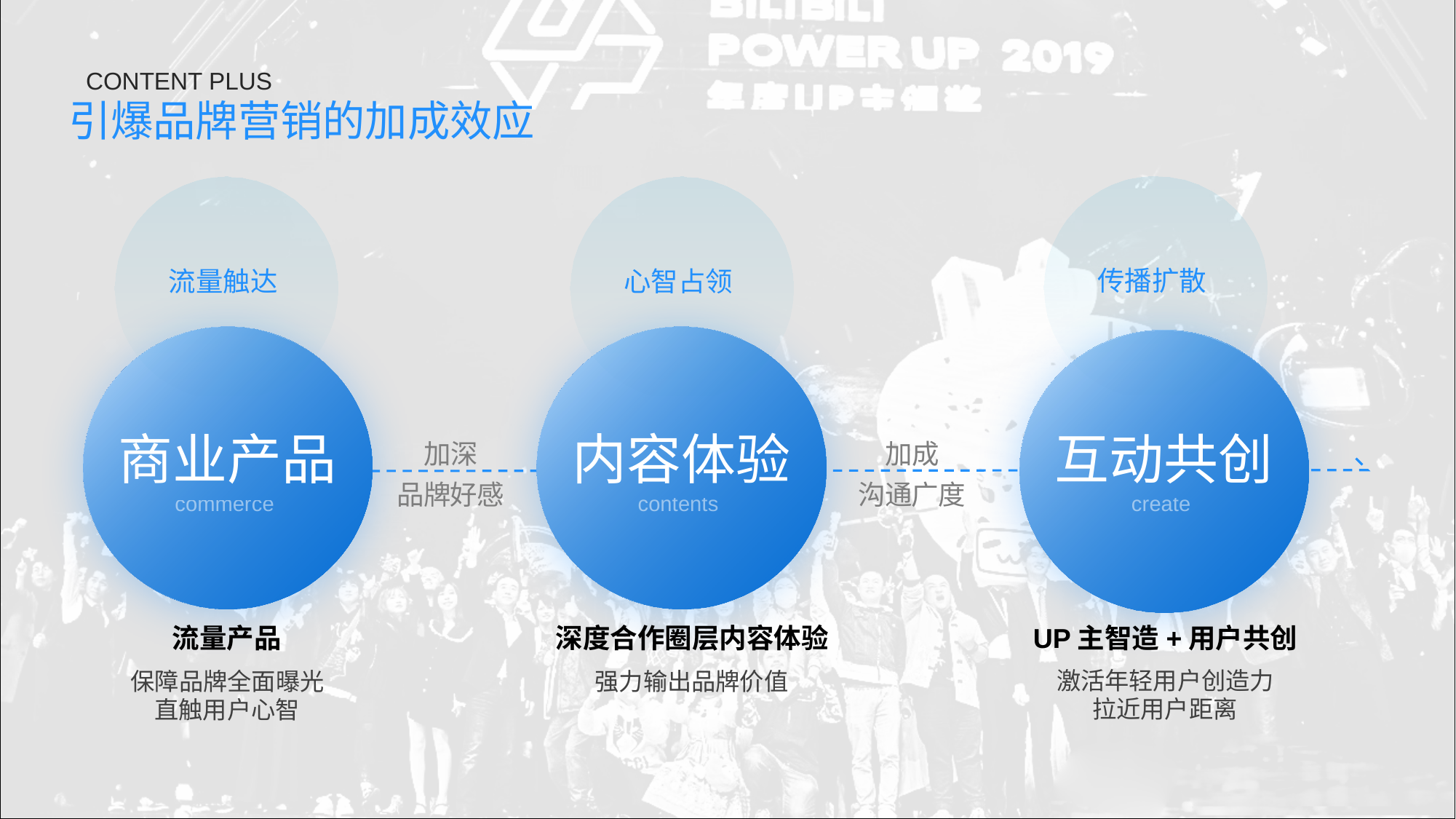

CONTENT PLUS
引爆品牌营销的加成效应

传播扩散
流量触达
心智占领

商业产品
内容体验
互动共创
加深 品牌好感
加成 沟通广度

commerce
contents
create
UP主智造+用户共创
流量产品
深度合作圈层内容体验
激活年轻用户创造力
保障品牌全面曝光
强力输出品牌价值
拉近用户距离
直触用户心智